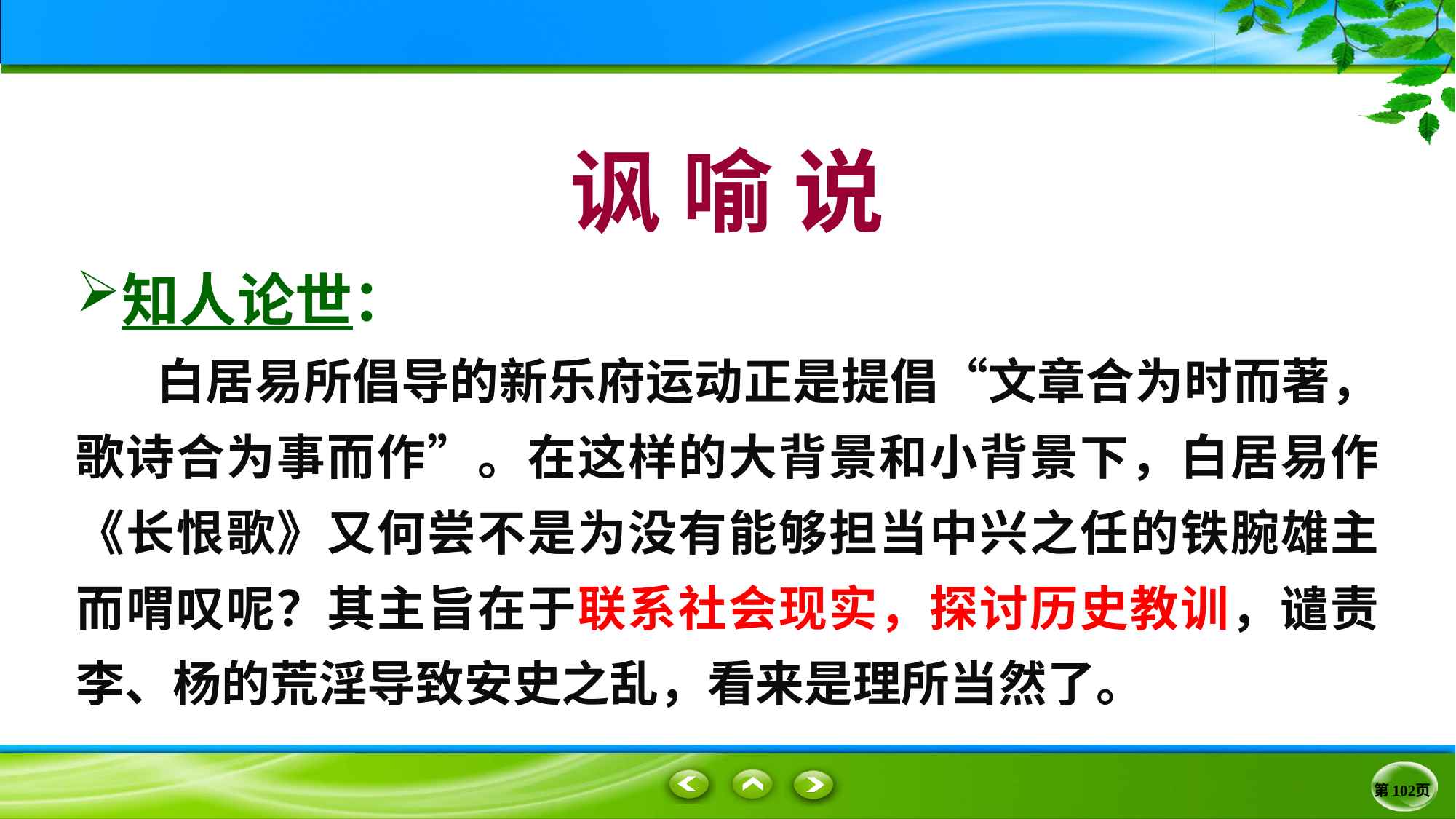

讽 喻 说
知人论世：
       白居易所倡导的新乐府运动正是提倡“文章合为时而著，歌诗合为事而作”。在这样的大背景和小背景下，白居易作《长恨歌》又何尝不是为没有能够担当中兴之任的铁腕雄主而喟叹呢？其主旨在于联系社会现实，探讨历史教训，谴责李、杨的荒淫导致安史之乱，看来是理所当然了。